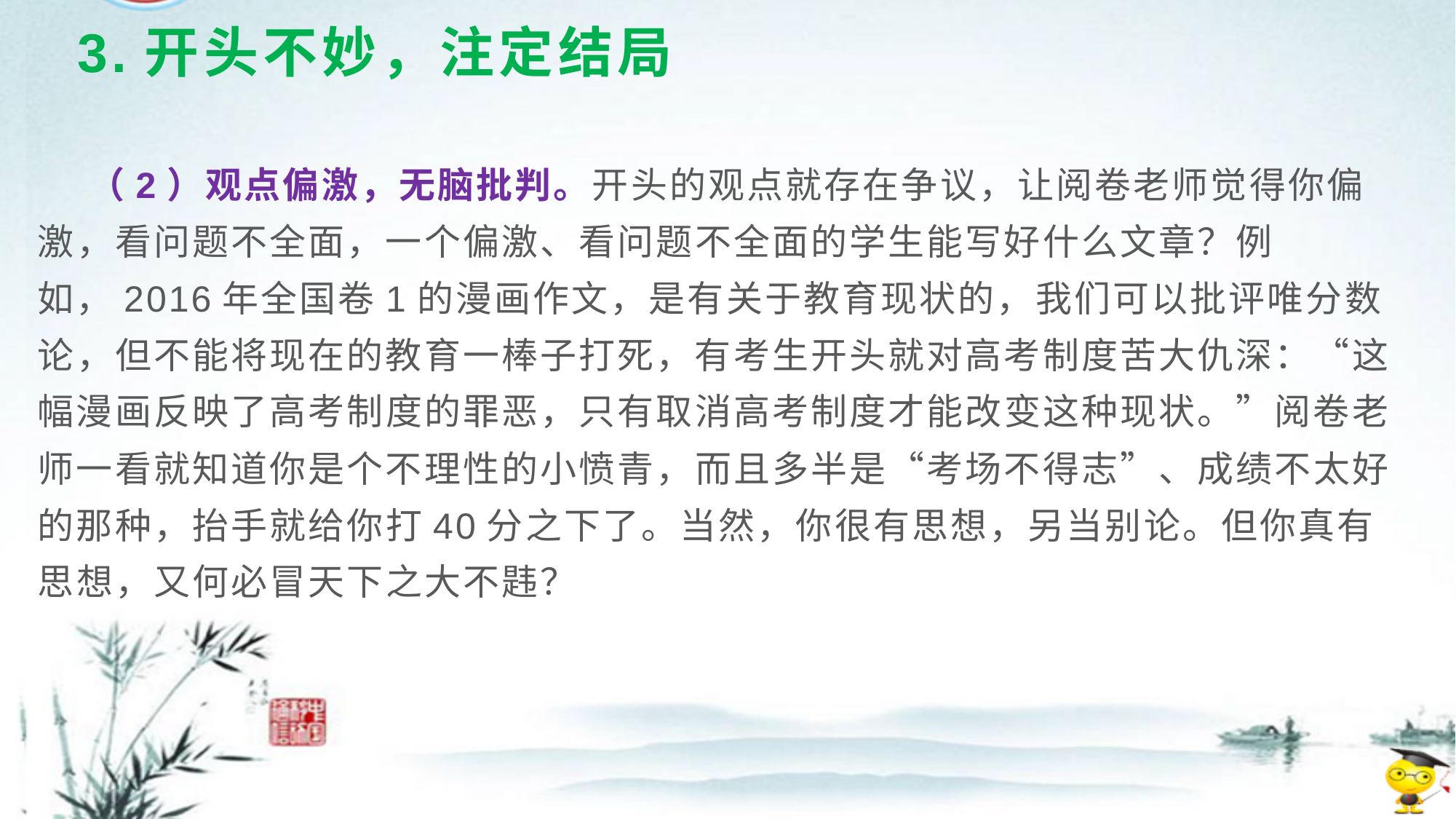

# 3.开头不妙，注定结局

    （2）观点偏激，无脑批判。开头的观点就存在争议，让阅卷老师觉得你偏激，看问题不全面，一个偏激、看问题不全面的学生能写好什么文章？例如，2016年全国卷1的漫画作文，是有关于教育现状的，我们可以批评唯分数论，但不能将现在的教育一棒子打死，有考生开头就对高考制度苦大仇深：“这幅漫画反映了高考制度的罪恶，只有取消高考制度才能改变这种现状。”阅卷老师一看就知道你是个不理性的小愤青，而且多半是“考场不得志”、成绩不太好的那种，抬手就给你打40分之下了。当然，你很有思想，另当别论。但你真有思想，又何必冒天下之大不韪？